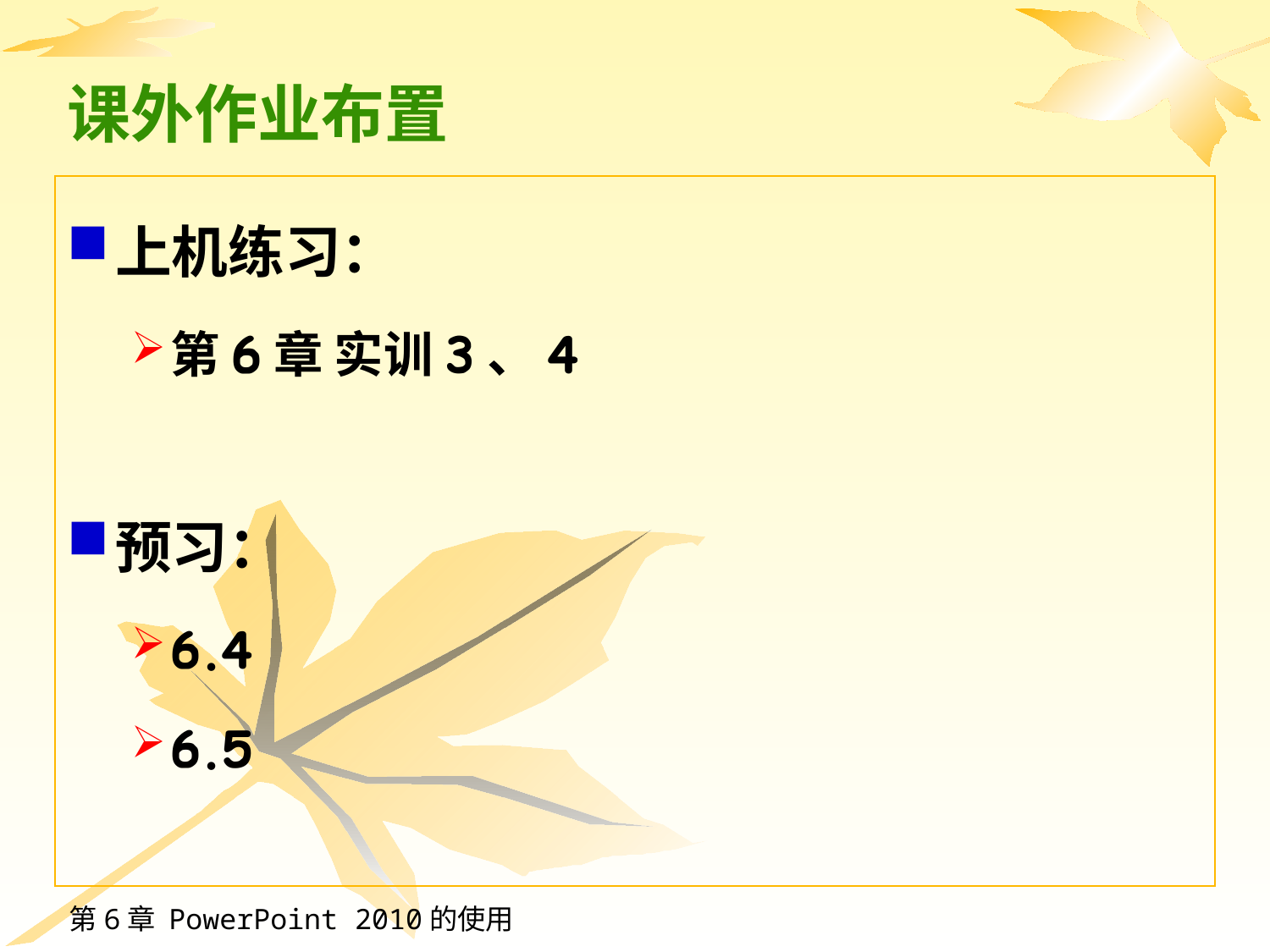

# 课外作业布置
上机练习：
第6章 实训3、4

预习：
6.4
6.5